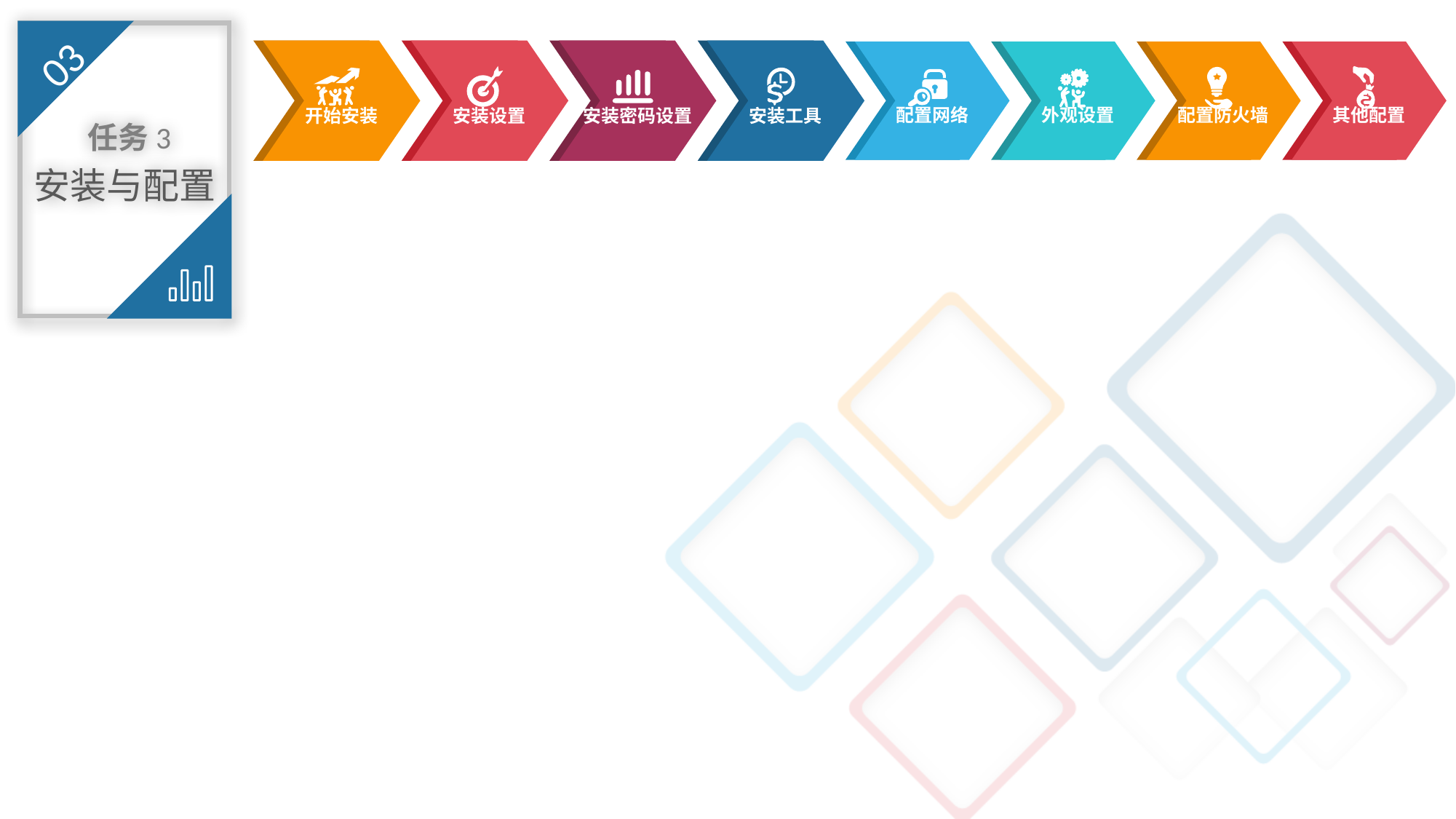

03

任务3
安装与配置

开始安装

安装设置

安装密码设置

安装工具

其他配置

配置防火墙

外观设置

配置网络